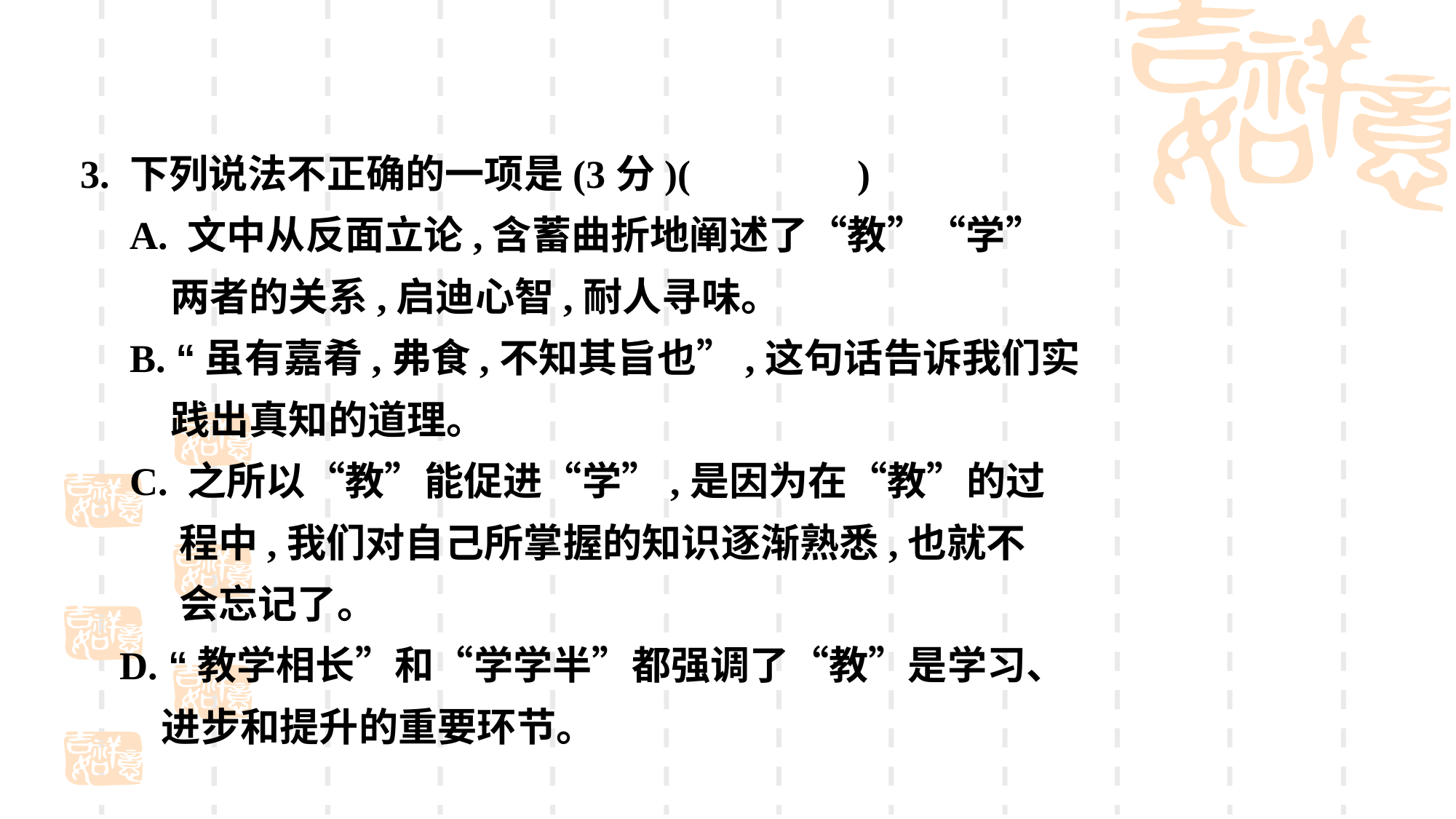

3. 下列说法不正确的一项是(3分)(                 )
     A. 文中从反面立论,含蓄曲折地阐述了“教”“学”
         两者的关系,启迪心智,耐人寻味。
     B. “虽有嘉肴,弗食,不知其旨也”,这句话告诉我们实
         践出真知的道理。
     C. 之所以“教”能促进“学”,是因为在“教”的过
          程中,我们对自己所掌握的知识逐渐熟悉,也就不
          会忘记了。
    D. “教学相长”和“学学半”都强调了“教”是学习、
        进步和提升的重要环节。